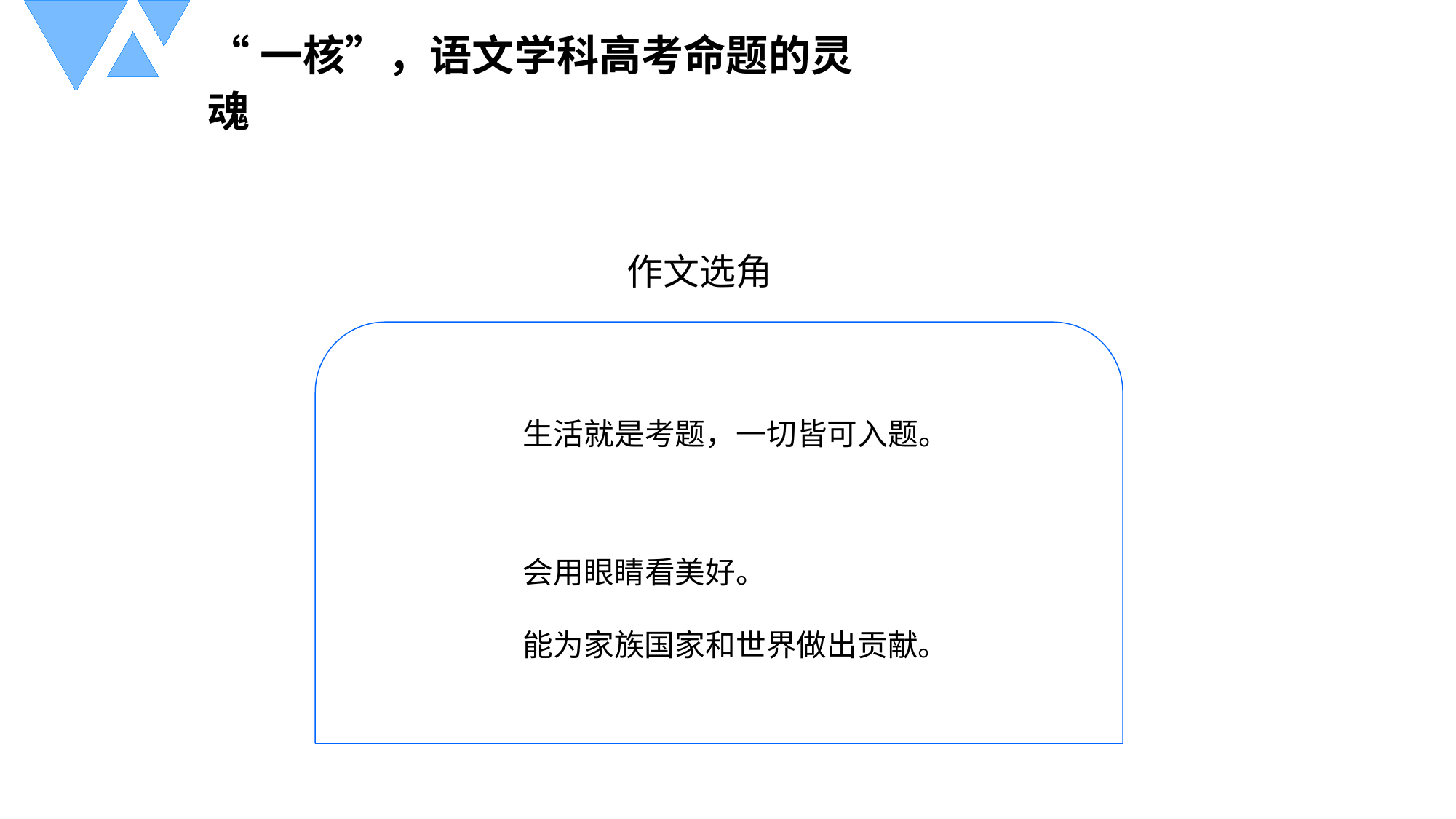

“一核”，语文学科高考命题的灵魂
作文选角

生活就是考题，一切皆可入题。
会用眼睛看美好。
能为家族国家和世界做出贡献。